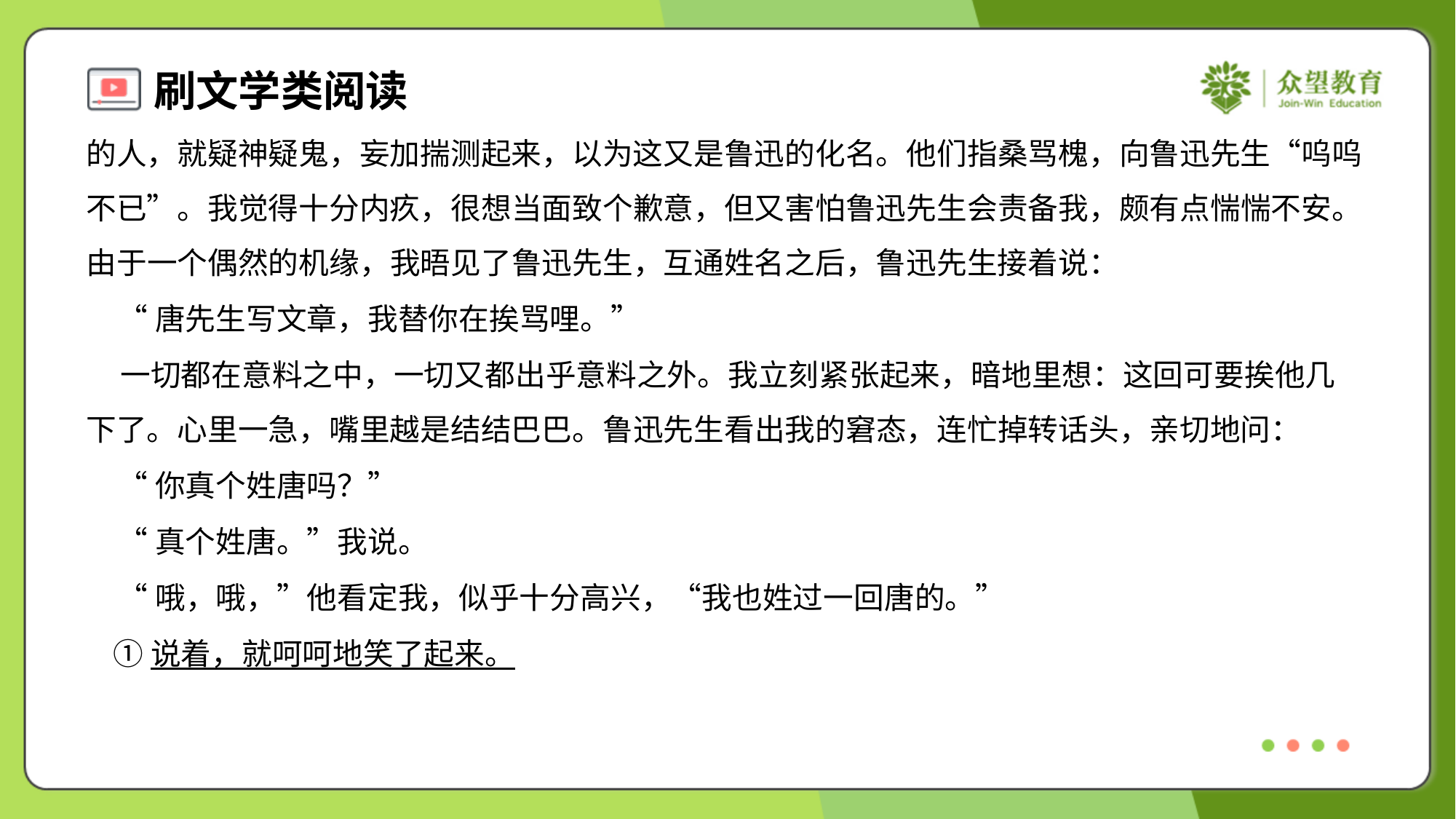

的人，就疑神疑鬼，妄加揣测起来，以为这又是鲁迅的化名。他们指桑骂槐，向鲁迅先生“呜呜
不已”。我觉得十分内疚，很想当面致个歉意，但又害怕鲁迅先生会责备我，颇有点惴惴不安。
由于一个偶然的机缘，我晤见了鲁迅先生，互通姓名之后，鲁迅先生接着说：
    “唐先生写文章，我替你在挨骂哩。”
    一切都在意料之中，一切又都出乎意料之外。我立刻紧张起来，暗地里想：这回可要挨他几
下了。心里一急，嘴里越是结结巴巴。鲁迅先生看出我的窘态，连忙掉转话头，亲切地问：
    “你真个姓唐吗？”
    “真个姓唐。”我说。
    “哦，哦，”他看定我，似乎十分高兴，“我也姓过一回唐的。”
    ①说着，就呵呵地笑了起来。